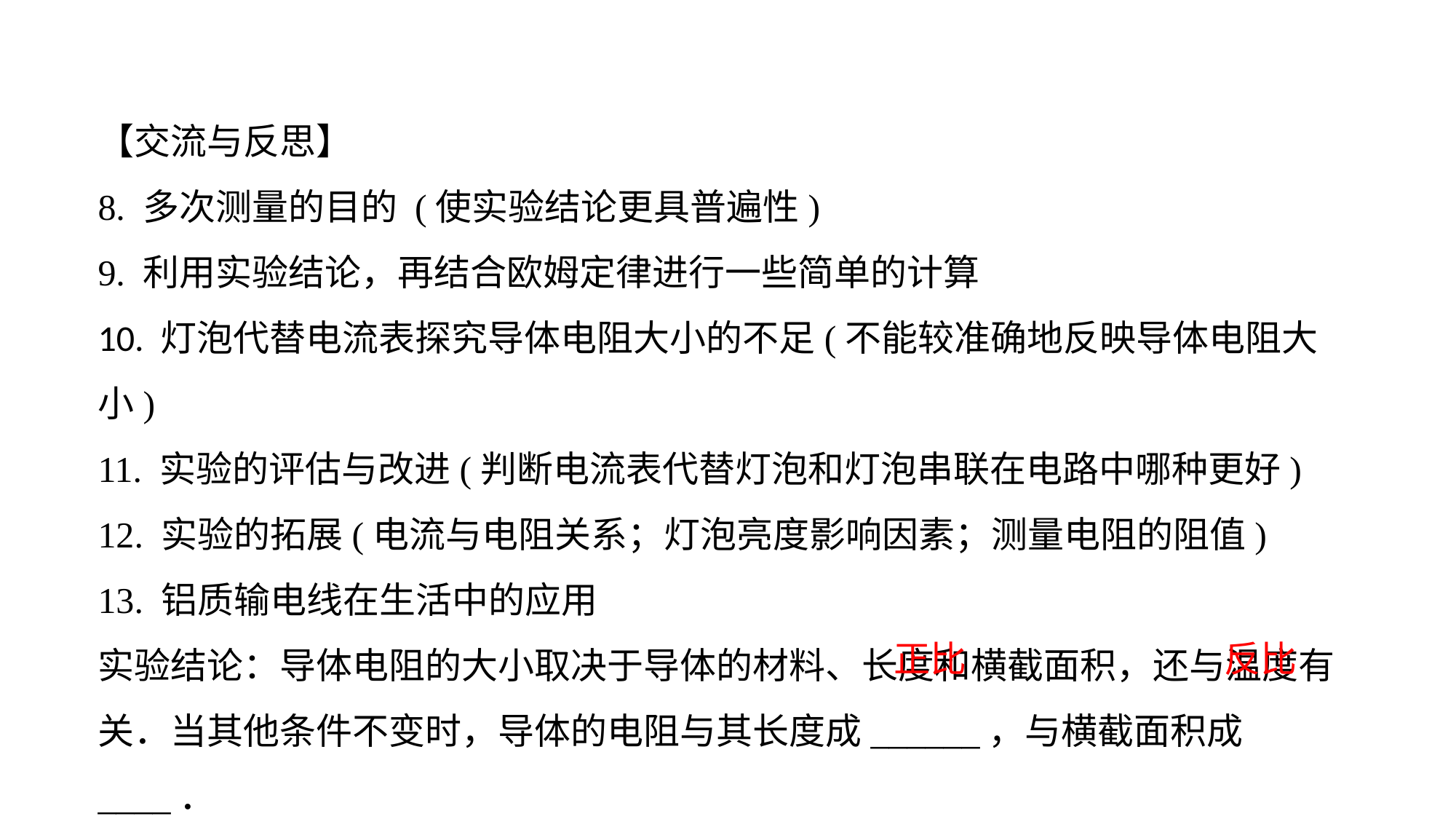

【交流与反思】
8. 多次测量的目的 (使实验结论更具普遍性)9. 利用实验结论，再结合欧姆定律进行一些简单的计算10. 灯泡代替电流表探究导体电阻大小的不足(不能较准确地反映导体电阻大小)11. 实验的评估与改进(判断电流表代替灯泡和灯泡串联在电路中哪种更好)12. 实验的拓展(电流与电阻关系；灯泡亮度影响因素；测量电阻的阻值)13. 铝质输电线在生活中的应用实验结论：导体电阻的大小取决于导体的材料、长度和横截面积，还与温度有关．当其他条件不变时，导体的电阻与其长度成______，与横截面积成____．
一般情况下导体温度越高，电阻越大
正比
反比